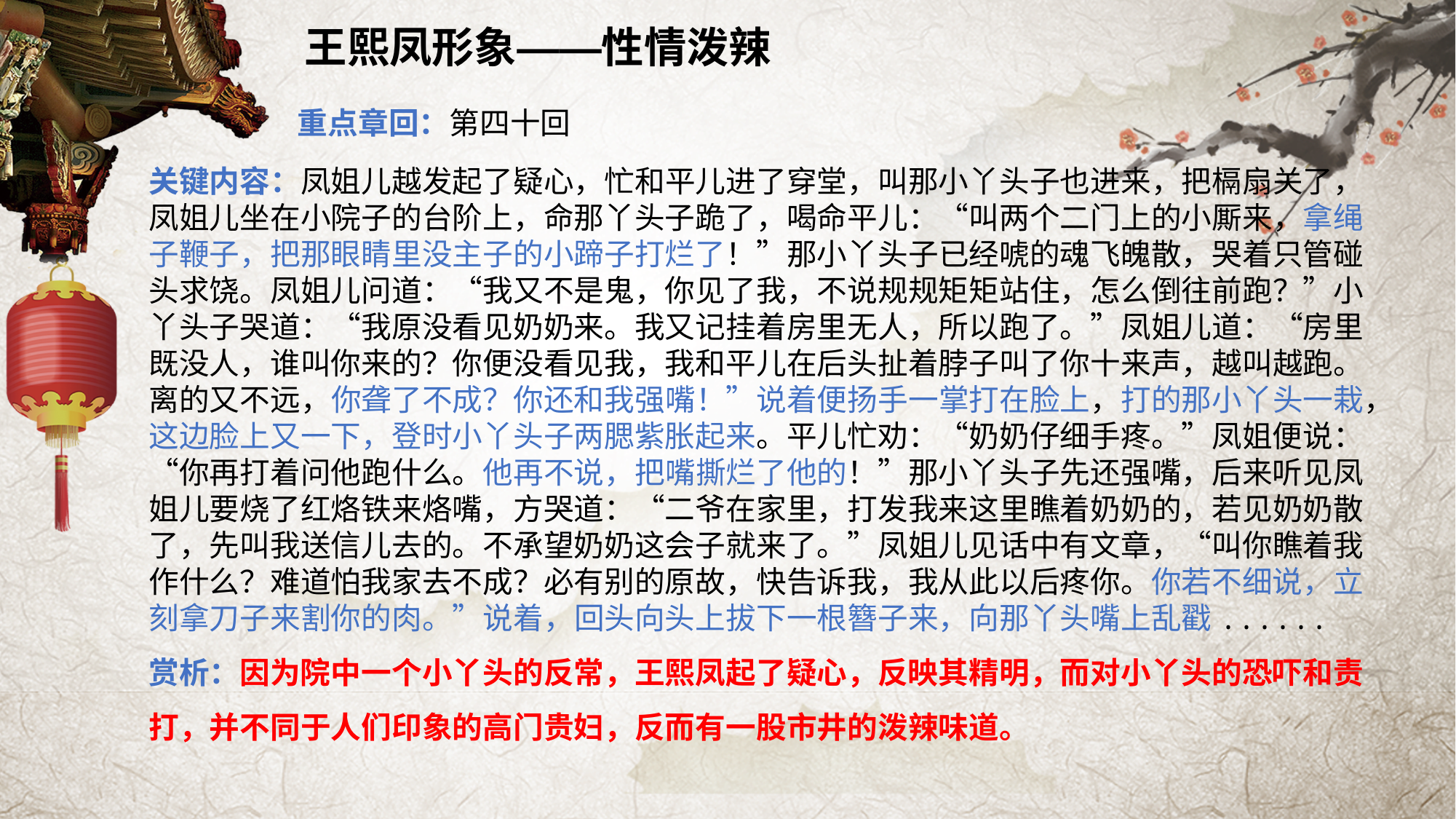

王熙凤形象——性情泼辣
重点章回：第四十回
关键内容：凤姐儿越发起了疑心，忙和平儿进了穿堂，叫那小丫头子也进来，把槅扇关了，凤姐儿坐在小院子的台阶上，命那丫头子跪了，喝命平儿：“叫两个二门上的小厮来，拿绳子鞭子，把那眼睛里没主子的小蹄子打烂了！”那小丫头子已经唬的魂飞魄散，哭着只管碰头求饶。凤姐儿问道：“我又不是鬼，你见了我，不说规规矩矩站住，怎么倒往前跑？”小丫头子哭道：“我原没看见奶奶来。我又记挂着房里无人，所以跑了。”凤姐儿道：“房里既没人，谁叫你来的？你便没看见我，我和平儿在后头扯着脖子叫了你十来声，越叫越跑。离的又不远，你聋了不成？你还和我强嘴！”说着便扬手一掌打在脸上，打的那小丫头一栽，这边脸上又一下，登时小丫头子两腮紫胀起来。平儿忙劝：“奶奶仔细手疼。”凤姐便说：“你再打着问他跑什么。他再不说，把嘴撕烂了他的！”那小丫头子先还强嘴，后来听见凤姐儿要烧了红烙铁来烙嘴，方哭道：“二爷在家里，打发我来这里瞧着奶奶的，若见奶奶散了，先叫我送信儿去的。不承望奶奶这会子就来了。”凤姐儿见话中有文章，“叫你瞧着我作什么？难道怕我家去不成？必有别的原故，快告诉我，我从此以后疼你。你若不细说，立刻拿刀子来割你的肉。”说着，回头向头上拔下一根簪子来，向那丫头嘴上乱戳......
赏析：因为院中一个小丫头的反常，王熙凤起了疑心，反映其精明，而对小丫头的恐吓和责打，并不同于人们印象的高门贵妇，反而有一股市井的泼辣味道。